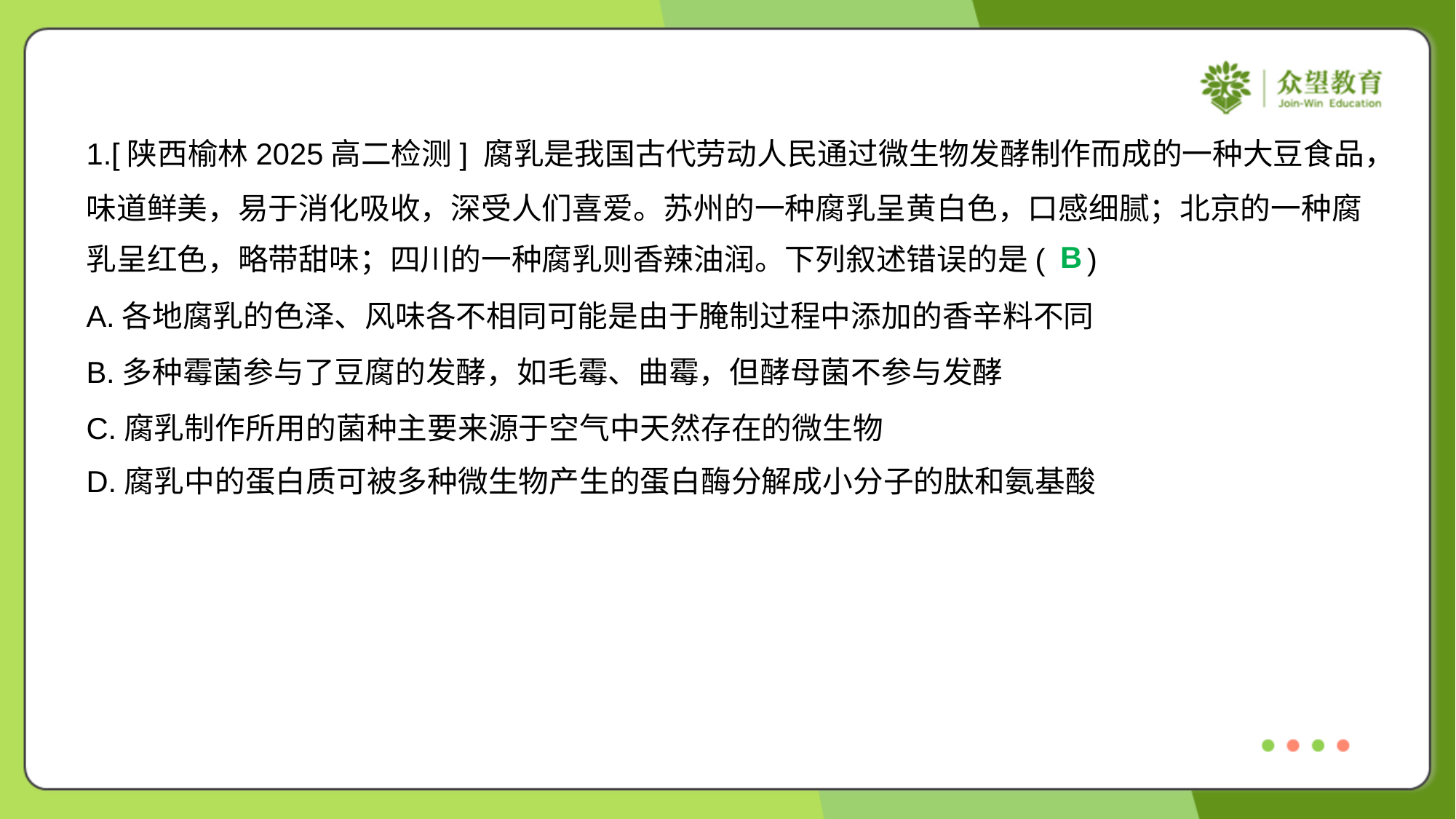

1.[陕西榆林2025高二检测] 腐乳是我国古代劳动人民通过微生物发酵制作而成的一种大豆食品，
味道鲜美，易于消化吸收，深受人们喜爱。苏州的一种腐乳呈黄白色，口感细腻；北京的一种腐
乳呈红色，略带甜味；四川的一种腐乳则香辣油润。下列叙述错误的是(     )
B
A.各地腐乳的色泽、风味各不相同可能是由于腌制过程中添加的香辛料不同
B.多种霉菌参与了豆腐的发酵，如毛霉、曲霉，但酵母菌不参与发酵
C.腐乳制作所用的菌种主要来源于空气中天然存在的微生物
D.腐乳中的蛋白质可被多种微生物产生的蛋白酶分解成小分子的肽和氨基酸